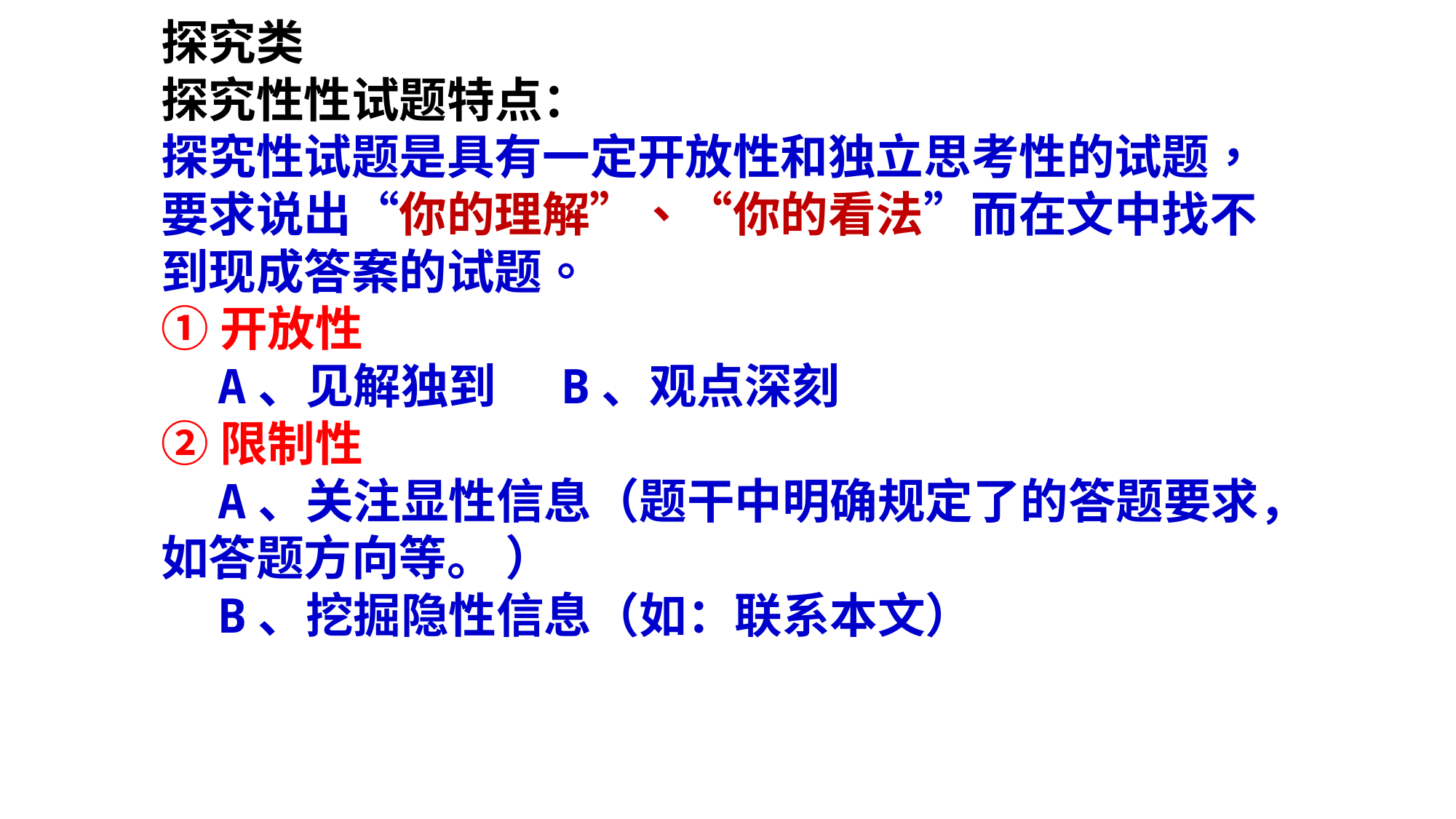

探究类
探究性性试题特点：
探究性试题是具有一定开放性和独立思考性的试题，要求说出“你的理解”、“你的看法”而在文中找不到现成答案的试题。
①开放性
  A、见解独到     B、观点深刻
②限制性
  A、关注显性信息（题干中明确规定了的答题要求，如答题方向等。 ）
  B、挖掘隐性信息（如：联系本文）

30